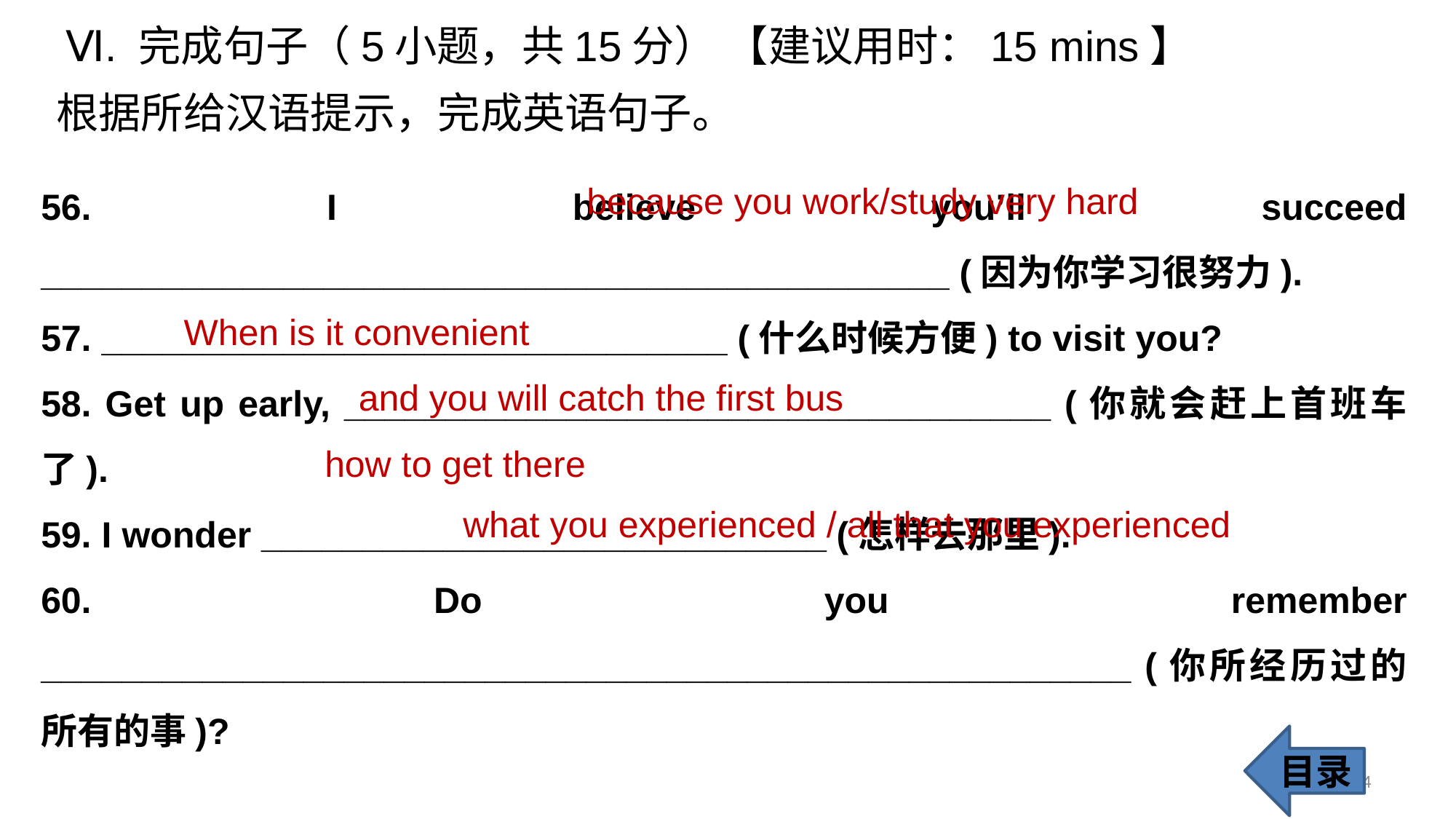

Ⅵ. 完成句子（5小题，共15分） 【建议用时：15 mins】
根据所给汉语提示，完成英语句子。
56. I believe you’ll succeed _____________________________________________ (因为你学习很努力).
57. _______________________________ (什么时候方便) to visit you?
58. Get up early, ___________________________________ (你就会赶上首班车了).
59. I wonder ____________________________ (怎样去那里).
60. Do you remember ______________________________________________________ (你所经历过的所有的事)?
 because you work/study very hard
   When is it convenient
and you will catch the first bus
   how to get there
what you experienced / all that you experienced
目录
54